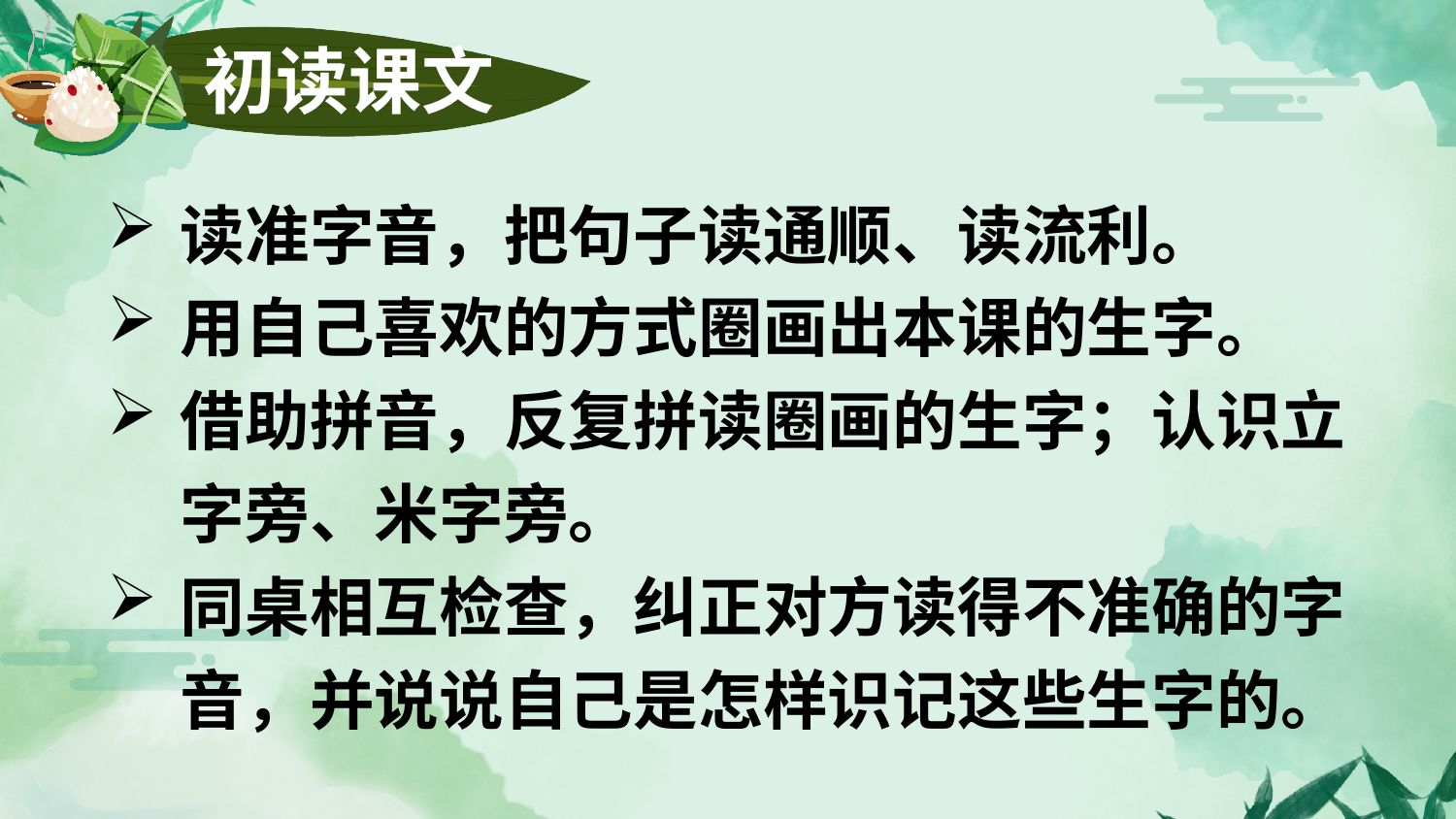

初读课文
读准字音，把句子读通顺、读流利。
用自己喜欢的方式圈画出本课的生字。
借助拼音，反复拼读圈画的生字；认识立字旁、米字旁。
同桌相互检查，纠正对方读得不准确的字音，并说说自己是怎样识记这些生字的。